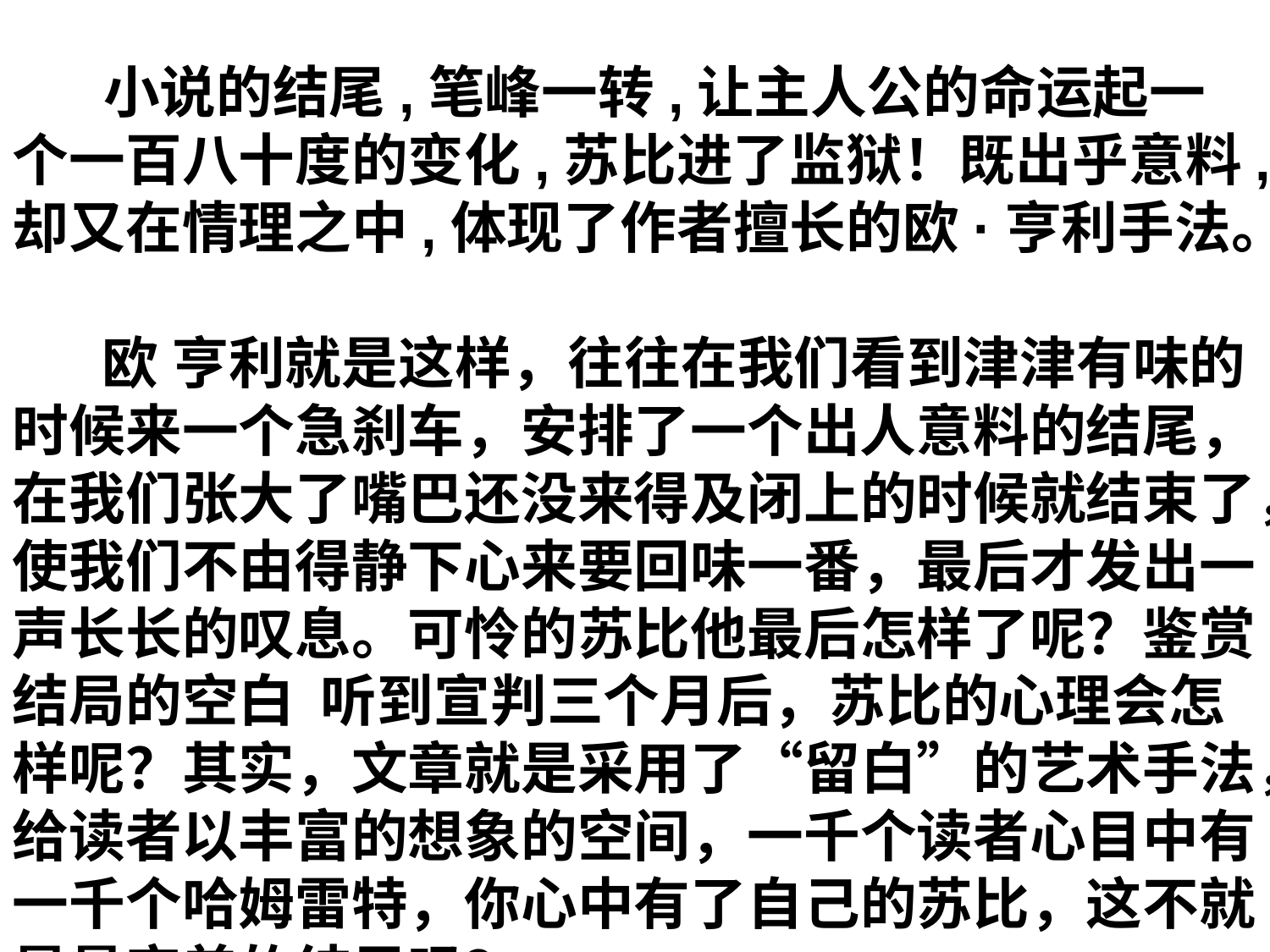

小说的结尾,笔峰一转,让主人公的命运起一个一百八十度的变化,苏比进了监狱！既出乎意料,却又在情理之中,体现了作者擅长的欧·亨利手法。 
       欧 亨利就是这样，往往在我们看到津津有味的时候来一个急刹车，安排了一个出人意料的结尾，在我们张大了嘴巴还没来得及闭上的时候就结束了，使我们不由得静下心来要回味一番，最后才发出一声长长的叹息。可怜的苏比他最后怎样了呢？鉴赏结局的空白  听到宣判三个月后，苏比的心理会怎样呢？其实，文章就是采用了“留白”的艺术手法，给读者以丰富的想象的空间，一千个读者心目中有一千个哈姆雷特，你心中有了自己的苏比，这不就是最完美的结局吗？